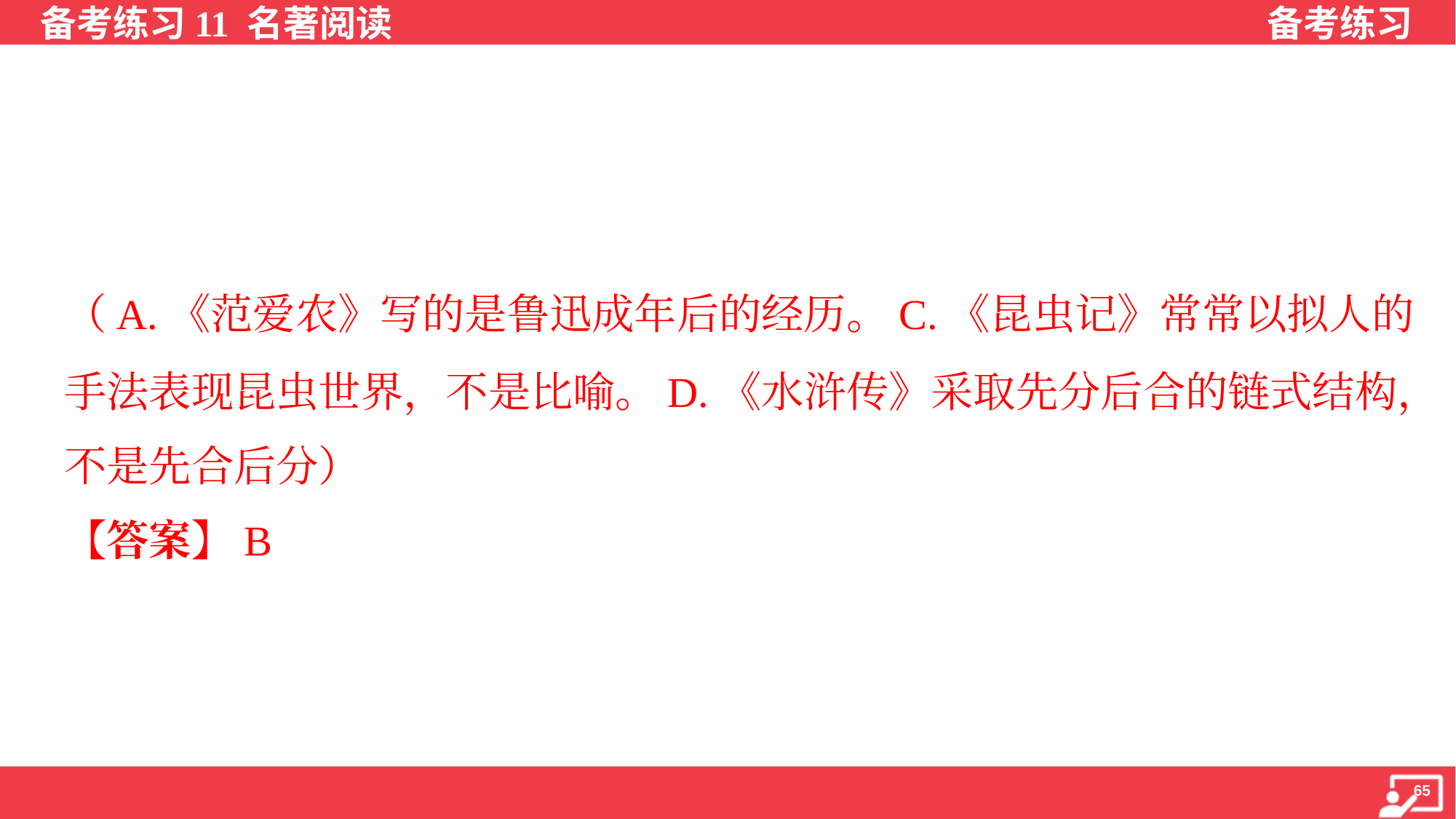

（A.《范爱农》写的是鲁迅成年后的经历。C.《昆虫记》常常以拟人的
手法表现昆虫世界，不是比喻。D.《水浒传》采取先分后合的链式结构，
不是先合后分）
【答案】B